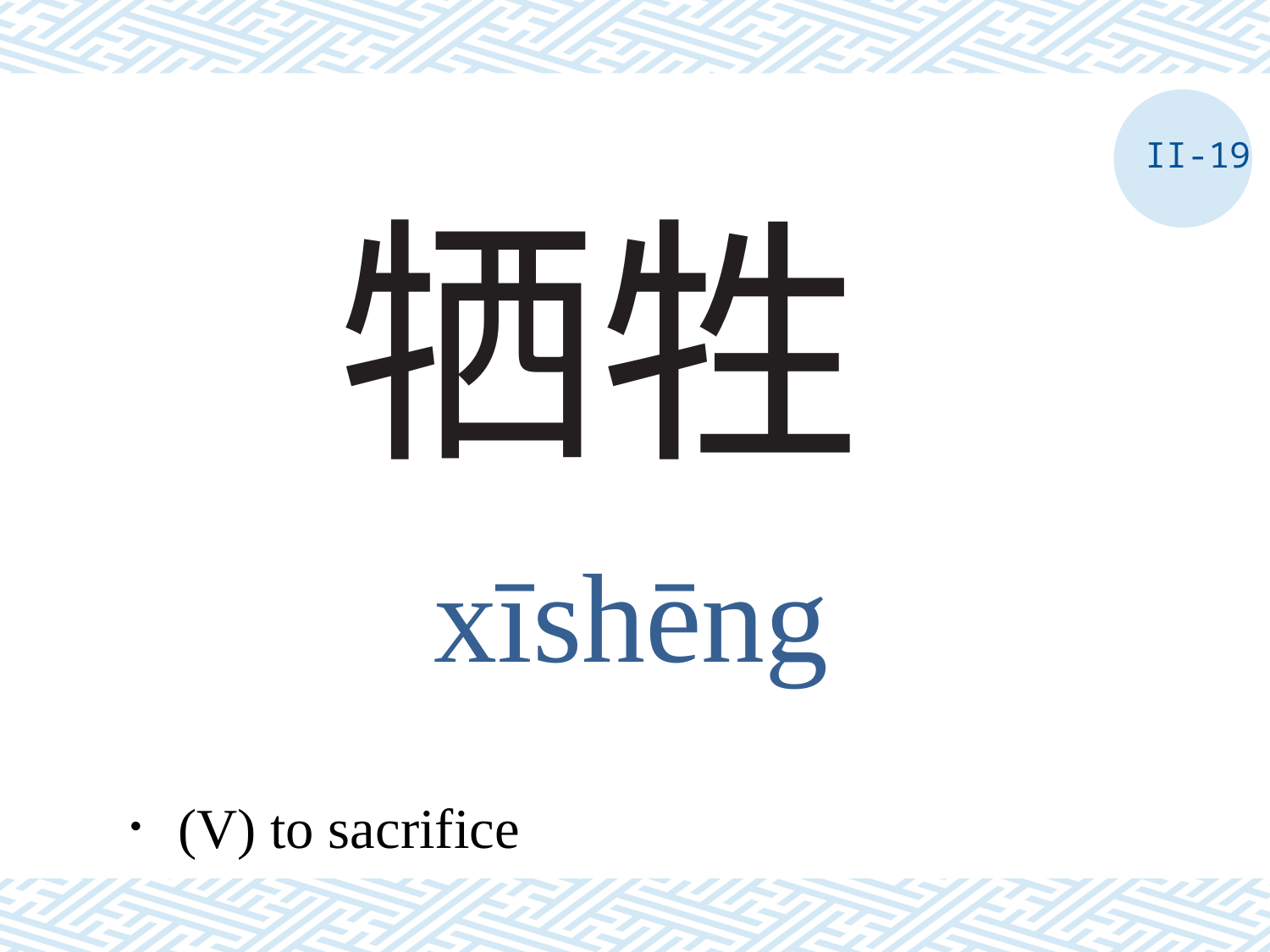

II-19

# 牺牲
xīshēng
．(V) to sacrifice